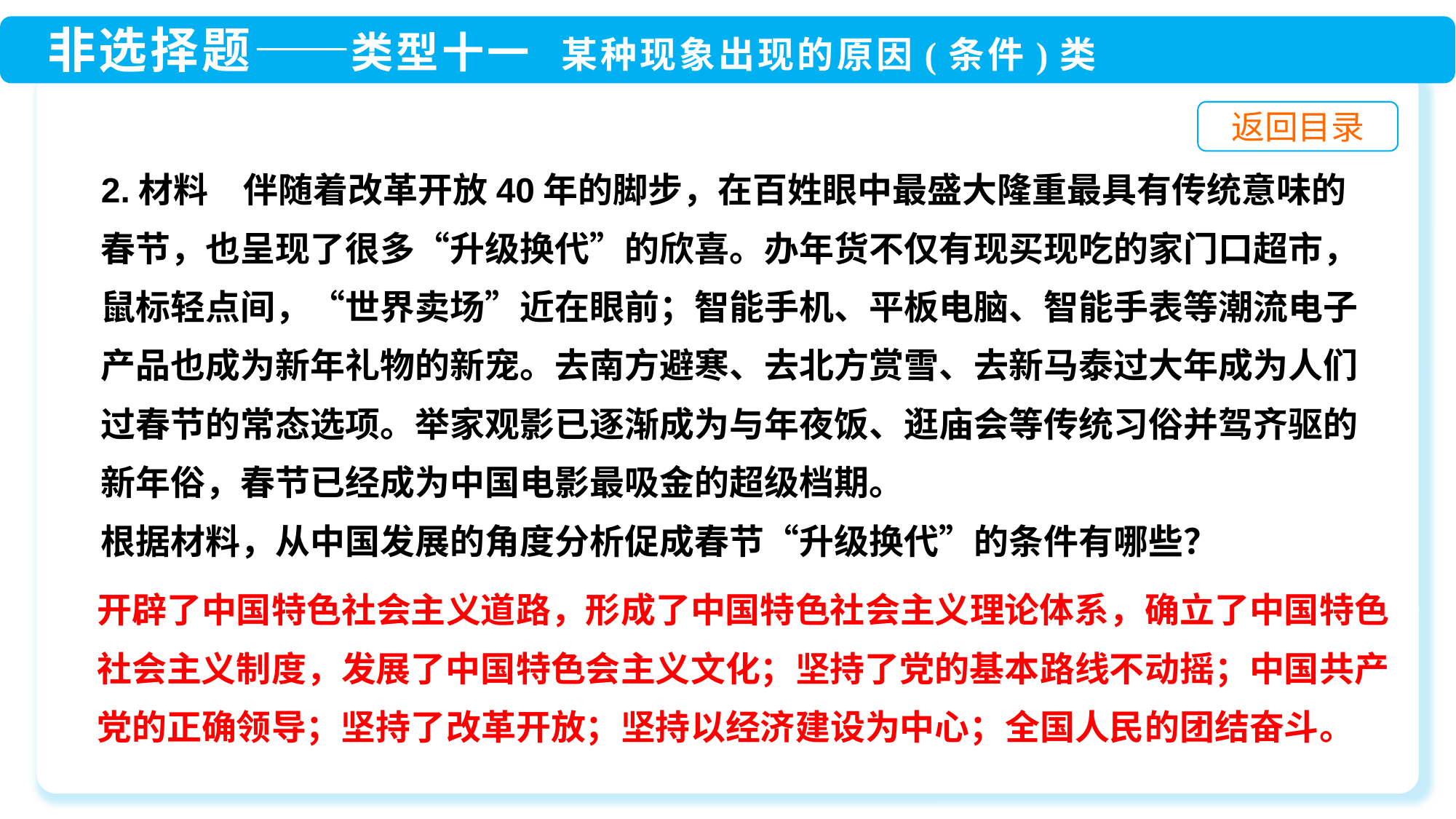

2.材料　伴随着改革开放40年的脚步，在百姓眼中最盛大隆重最具有传统意味的春节，也呈现了很多“升级换代”的欣喜。办年货不仅有现买现吃的家门口超市，鼠标轻点间，“世界卖场”近在眼前；智能手机、平板电脑、智能手表等潮流电子产品也成为新年礼物的新宠。去南方避寒、去北方赏雪、去新马泰过大年成为人们过春节的常态选项。举家观影已逐渐成为与年夜饭、逛庙会等传统习俗并驾齐驱的新年俗，春节已经成为中国电影最吸金的超级档期。
根据材料，从中国发展的角度分析促成春节“升级换代”的条件有哪些？
开辟了中国特色社会主义道路，形成了中国特色社会主义理论体系，确立了中国特色社会主义制度，发展了中国特色会主义文化；坚持了党的基本路线不动摇；中国共产党的正确领导；坚持了改革开放；坚持以经济建设为中心；全国人民的团结奋斗。